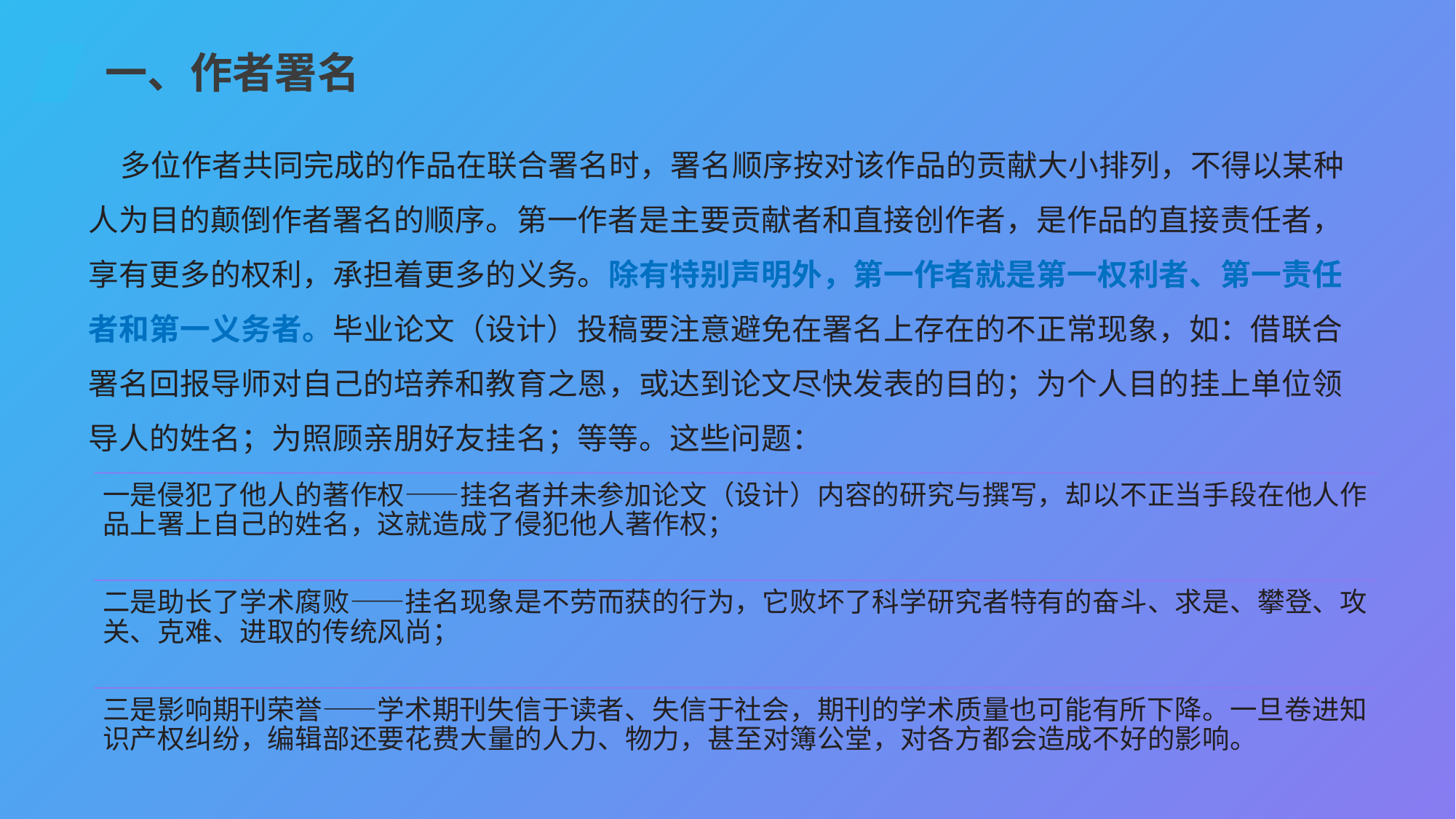

一、作者署名
多位作者共同完成的作品在联合署名时，署名顺序按对该作品的贡献大小排列，不得以某种人为目的颠倒作者署名的顺序。第一作者是主要贡献者和直接创作者，是作品的直接责任者，享有更多的权利，承担着更多的义务。除有特别声明外，第一作者就是第一权利者、第一责任者和第一义务者。毕业论文（设计）投稿要注意避免在署名上存在的不正常现象，如：借联合署名回报导师对自己的培养和教育之恩，或达到论文尽快发表的目的；为个人目的挂上单位领导人的姓名；为照顾亲朋好友挂名；等等。这些问题：
一是侵犯了他人的著作权——挂名者并未参加论文（设计）内容的研究与撰写，却以不正当手段在他人作品上署上自己的姓名，这就造成了侵犯他人著作权；
二是助长了学术腐败——挂名现象是不劳而获的行为，它败坏了科学研究者特有的奋斗、求是、攀登、攻关、克难、进取的传统风尚；
三是影响期刊荣誉——学术期刊失信于读者、失信于社会，期刊的学术质量也可能有所下降。一旦卷进知识产权纠纷，编辑部还要花费大量的人力、物力，甚至对簿公堂，对各方都会造成不好的影响。